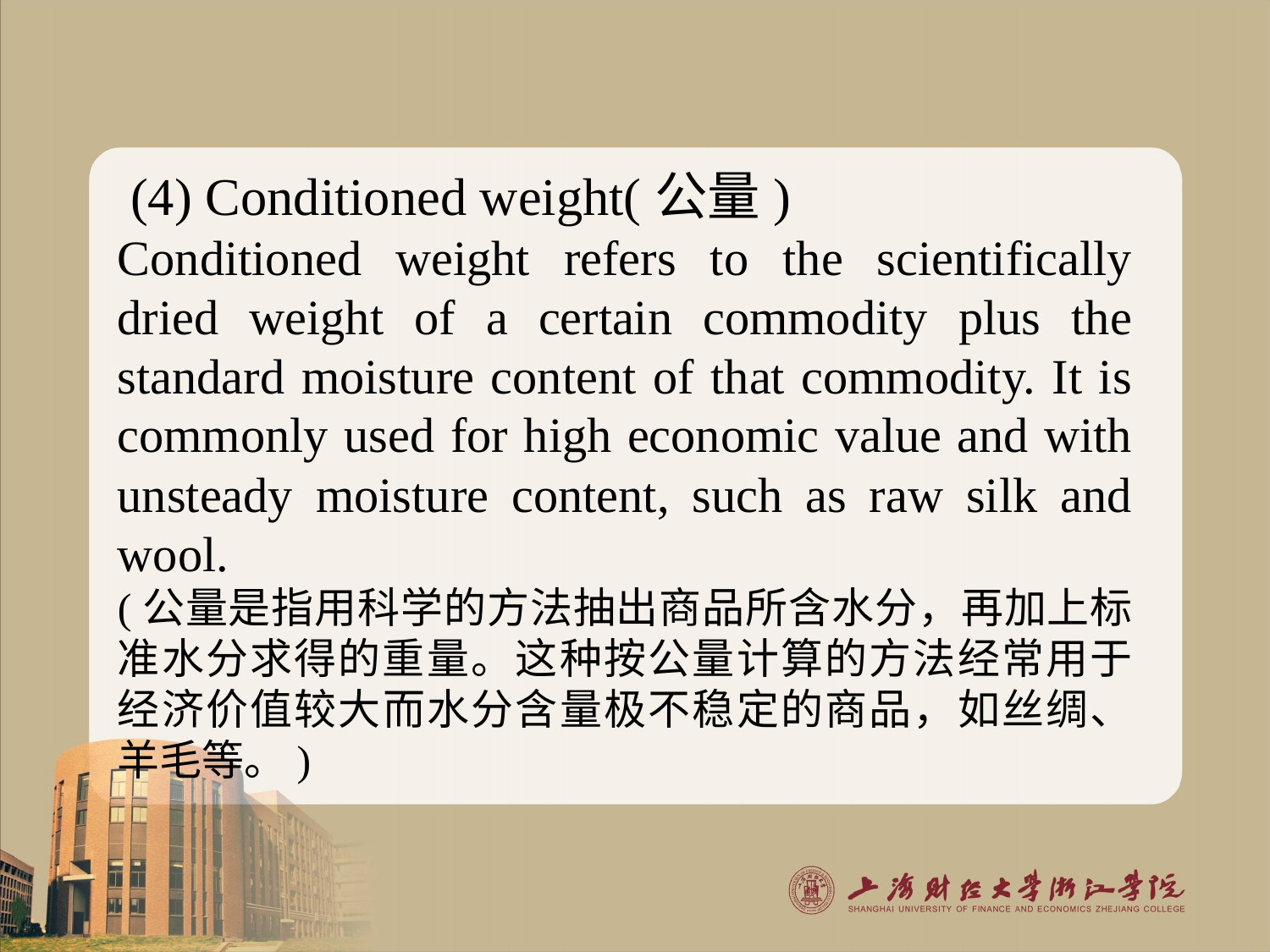

(4) Conditioned weight(公量)
Conditioned weight refers to the scientifically dried weight of a certain commodity plus the standard moisture content of that commodity. It is commonly used for high economic value and with unsteady moisture content, such as raw silk and wool.
(公量是指用科学的方法抽出商品所含水分，再加上标准水分求得的重量。这种按公量计算的方法经常用于经济价值较大而水分含量极不稳定的商品，如丝绸、羊毛等。)